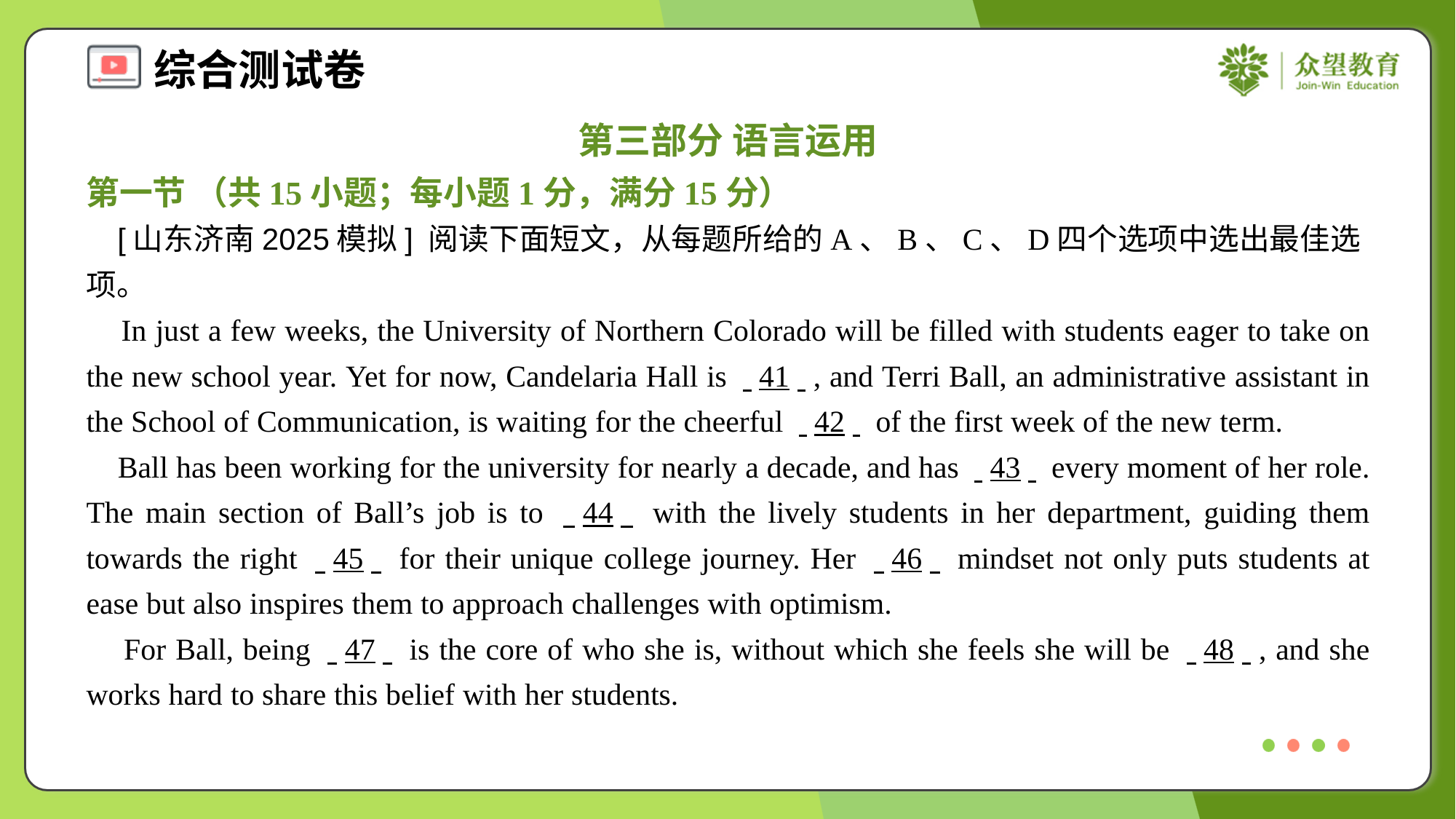

第三部分 语言运用
第一节 （共15小题；每小题1分，满分15分）
    [山东济南2025模拟] 阅读下面短文，从每题所给的A、B、C、D四个选项中选出最佳选项。
    In just a few weeks, the University of Northern Colorado will be filled with students eager to take on the new school year. Yet for now, Candelaria Hall is . .41. ., and Terri Ball, an administrative assistant in the School of Communication, is waiting for the cheerful . .42. . of the first week of the new term.
    Ball has been working for the university for nearly a decade, and has . .43. . every moment of her role. The main section of Ball’s job is to . .44. . with the lively students in her department, guiding them towards the right . .45. . for their unique college journey. Her . .46. . mindset not only puts students at ease but also inspires them to approach challenges with optimism.
    For Ball, being . .47. . is the core of who she is, without which she feels she will be . .48. ., and she works hard to share this belief with her students.